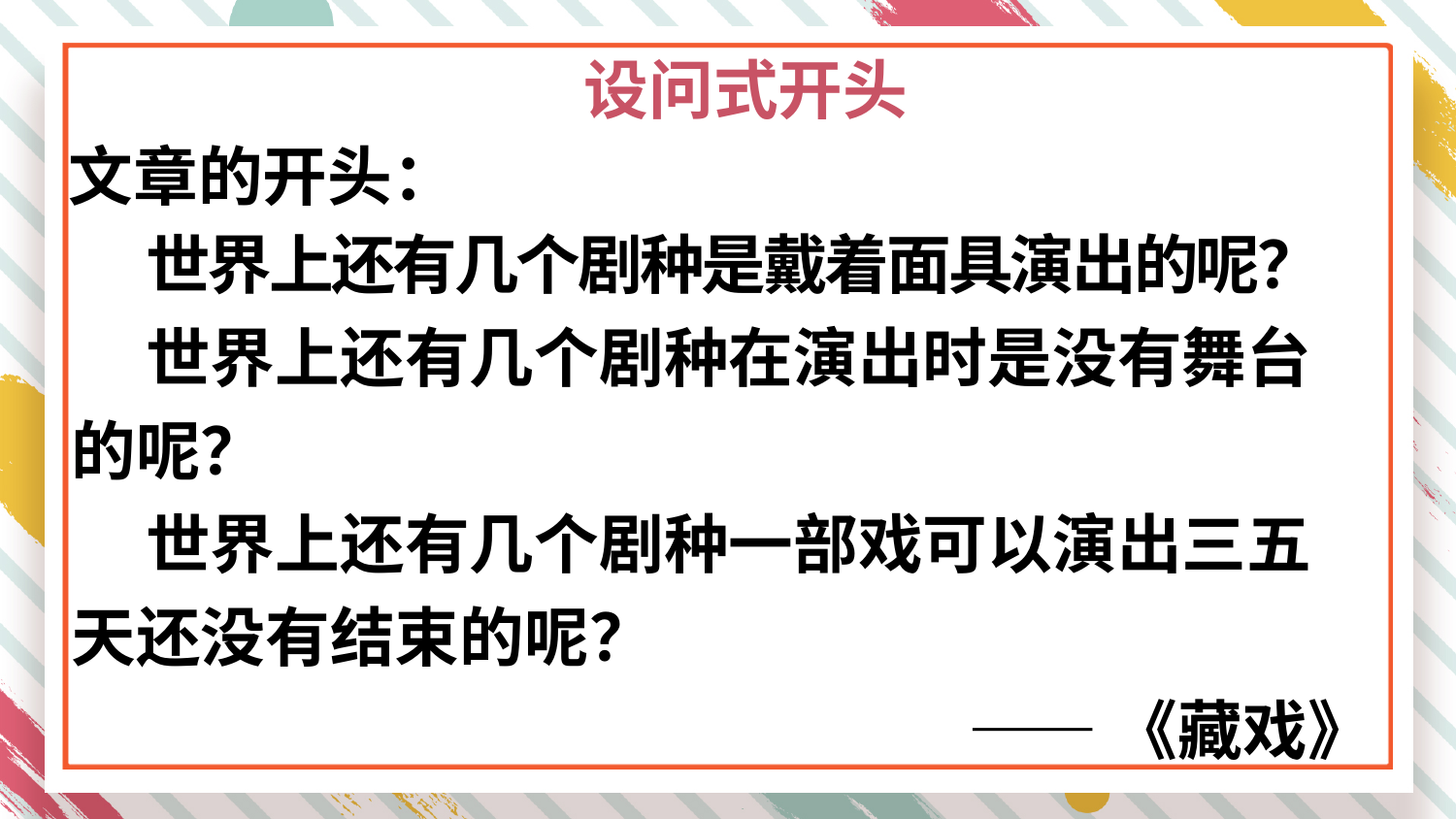

设问式开头
文章的开头：
    世界上还有几个剧种是戴着面具演出的呢？
    世界上还有几个剧种在演出时是没有舞台的呢？
    世界上还有几个剧种一部戏可以演出三五天还没有结束的呢？
——《藏戏》